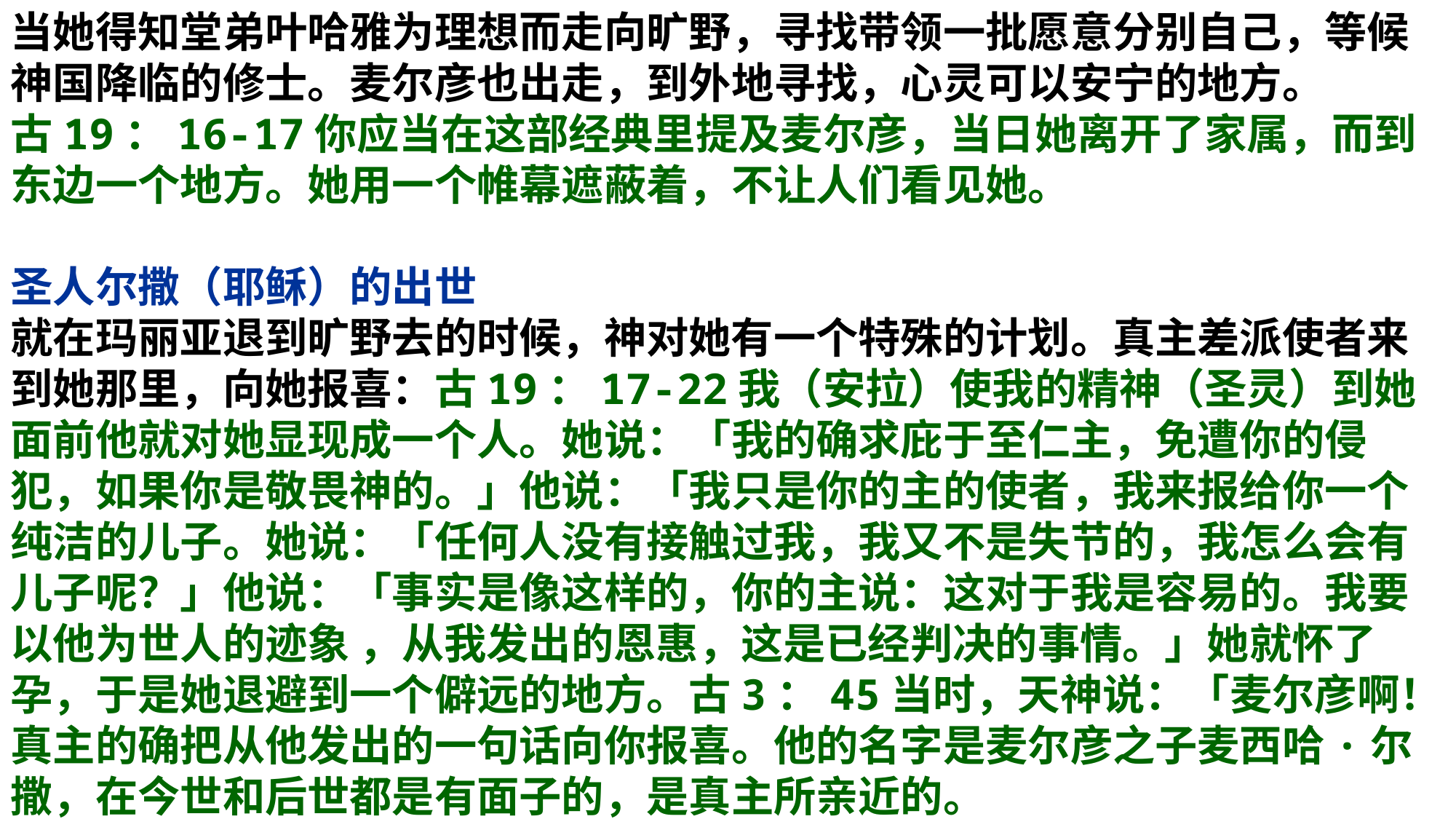

当她得知堂弟叶哈雅为理想而走向旷野，寻找带领一批愿意分别自己，等候神国降临的修士。麦尔彦也出走，到外地寻找，心灵可以安宁的地方。
古19：16-17你应当在这部经典里提及麦尔彦，当日她离开了家属，而到东边一个地方。她用一个帷幕遮蔽着，不让人们看见她。

圣人尔撒（耶稣）的出世
就在玛丽亚退到旷野去的时候，神对她有一个特殊的计划。真主差派使者来到她那里，向她报喜：古19：17-22我（安拉）使我的精神（圣灵）到她面前他就对她显现成一个人。她说：「我的确求庇于至仁主，免遭你的侵犯，如果你是敬畏神的。」他说：「我只是你的主的使者，我来报给你一个纯洁的儿子。她说：「任何人没有接触过我，我又不是失节的，我怎么会有儿子呢？」他说：「事实是像这样的，你的主说：这对于我是容易的。我要以他为世人的迹象 ，从我发出的恩惠，这是已经判决的事情。」她就怀了孕，于是她退避到一个僻远的地方。古3：45当时，天神说：「麦尔彦啊！真主的确把从他发出的一句话向你报喜。他的名字是麦尔彦之子麦西哈·尔撒，在今世和后世都是有面子的，是真主所亲近的。